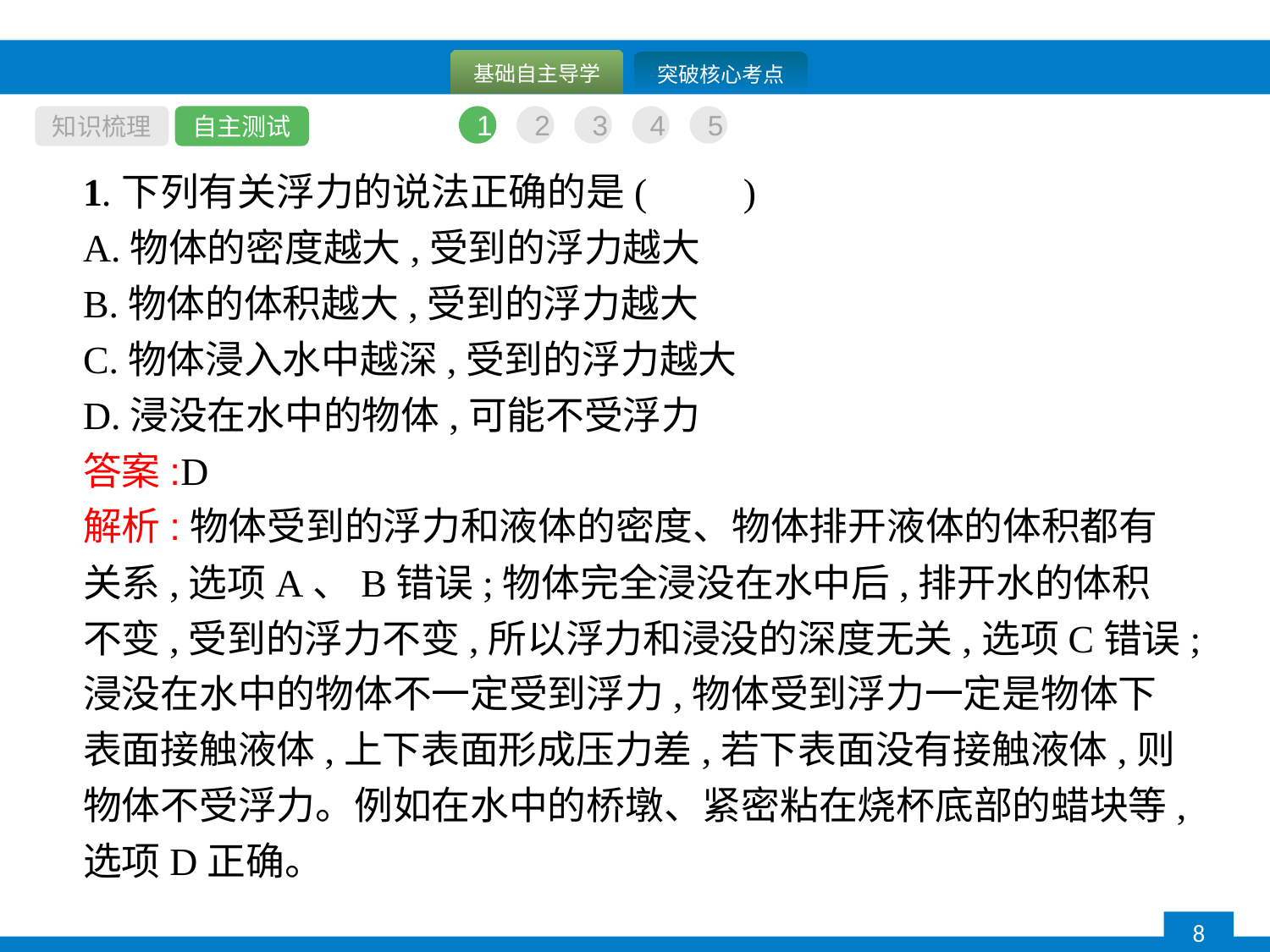

知识梳理
自主测试
1
2
3
4
5
1.下列有关浮力的说法正确的是(　　)
A.物体的密度越大,受到的浮力越大
B.物体的体积越大,受到的浮力越大
C.物体浸入水中越深,受到的浮力越大
D.浸没在水中的物体,可能不受浮力
答案:D
解析:物体受到的浮力和液体的密度、物体排开液体的体积都有关系,选项A、B错误;物体完全浸没在水中后,排开水的体积不变,受到的浮力不变,所以浮力和浸没的深度无关,选项C错误;浸没在水中的物体不一定受到浮力,物体受到浮力一定是物体下表面接触液体,上下表面形成压力差,若下表面没有接触液体,则物体不受浮力。例如在水中的桥墩、紧密粘在烧杯底部的蜡块等,选项D正确。